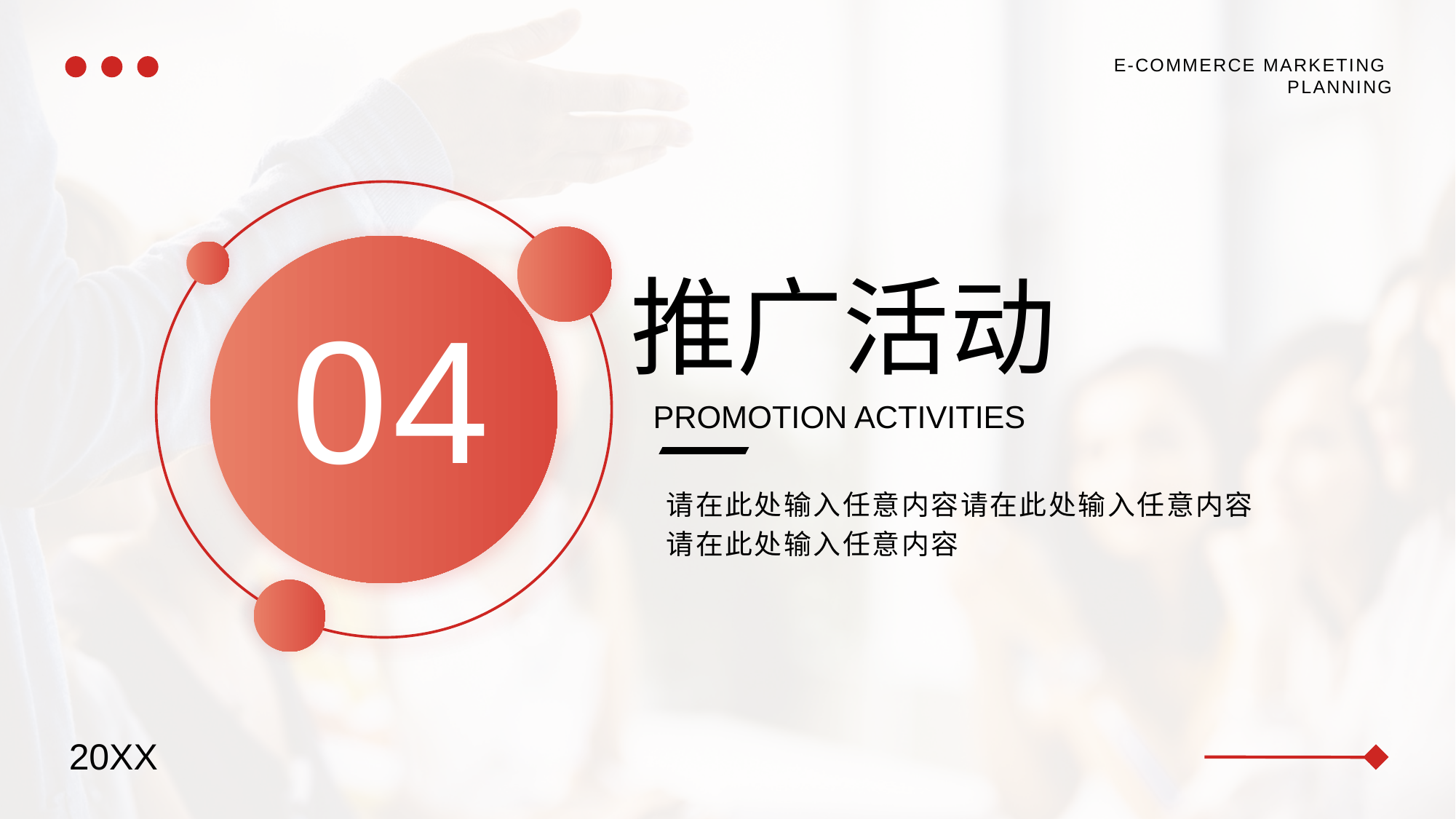

E-COMMERCE MARKETING
PLANNING

推广活动
PROMOTION ACTIVITIES

请在此处输入任意内容请在此处输入任意内容
请在此处输入任意内容
04

20XX